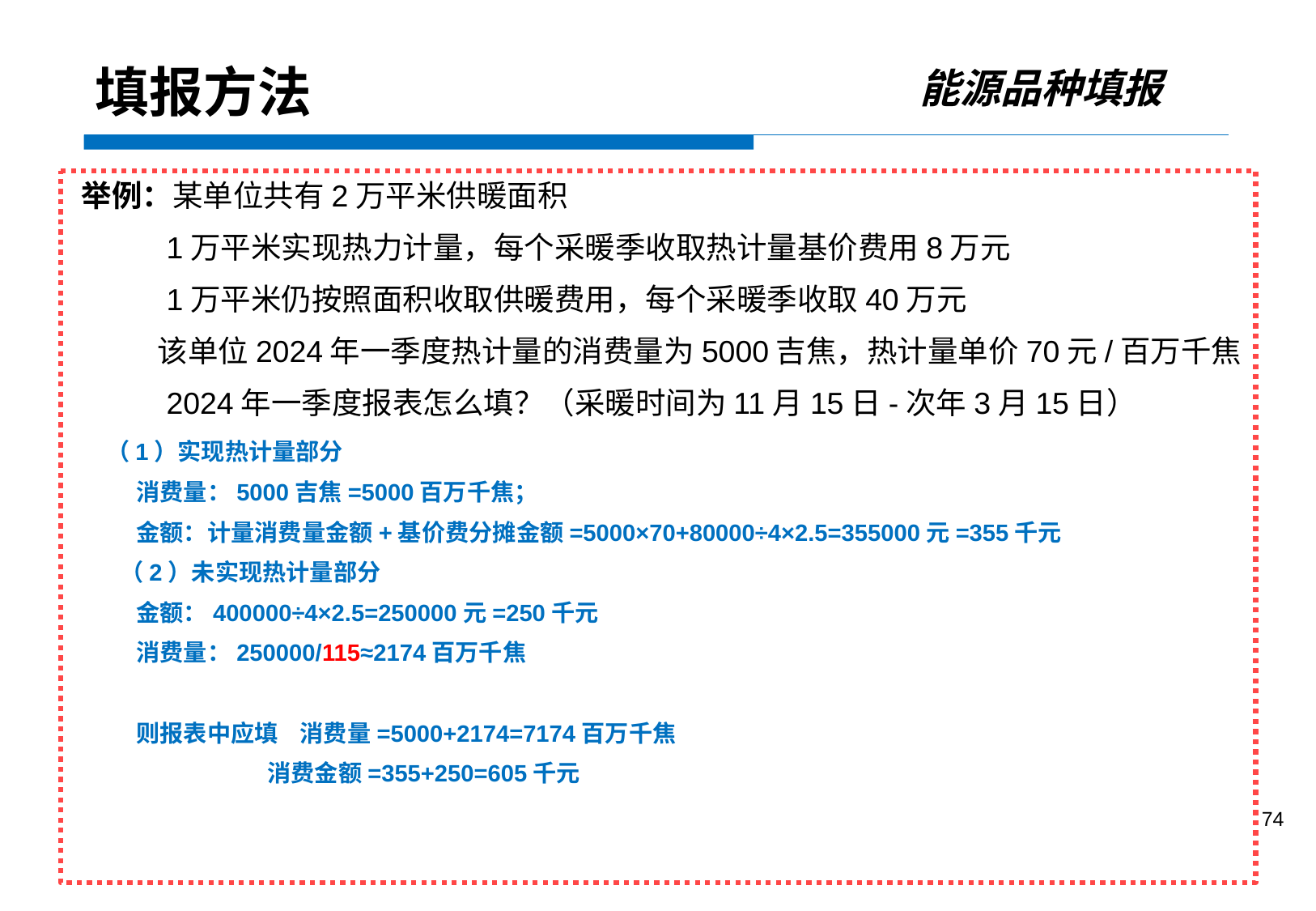

能源品种填报
填报方法
举例：某单位共有2万平米供暖面积
          1万平米实现热力计量，每个采暖季收取热计量基价费用8万元
          1万平米仍按照面积收取供暖费用，每个采暖季收取40万元
          该单位2024年一季度热计量的消费量为5000吉焦，热计量单价70元/百万千焦
          2024年一季度报表怎么填？（采暖时间为11月15日-次年3月15日）
   （1）实现热计量部分
         消费量：5000吉焦=5000百万千焦；
         金额：计量消费量金额+基价费分摊金额=5000×70+80000÷4×2.5=355000元=355千元
      （2）未实现热计量部分
         金额：400000÷4×2.5=250000元=250千元
         消费量：250000/115≈2174百万千焦

         则报表中应填    消费量=5000+2174=7174百万千焦
                                 消费金额=355+250=605千元

74